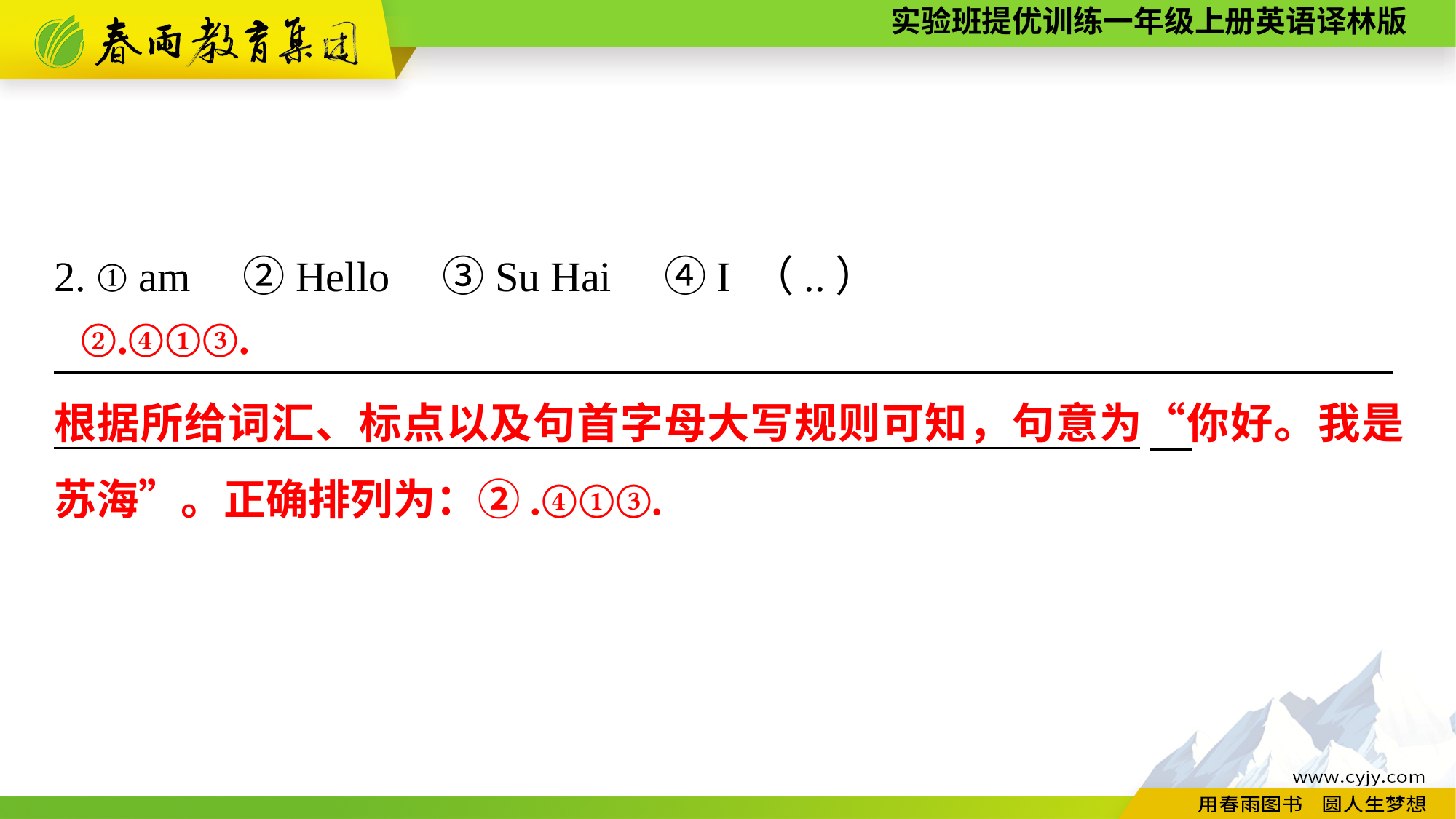

2. ①am　②Hello　③Su Hai　④I （..）
　　　　　___________________________________________________
②.④①③.
根据所给词汇、标点以及句首字母大写规则可知，句意为“你好。我是苏海”。正确排列为：②.④①③.